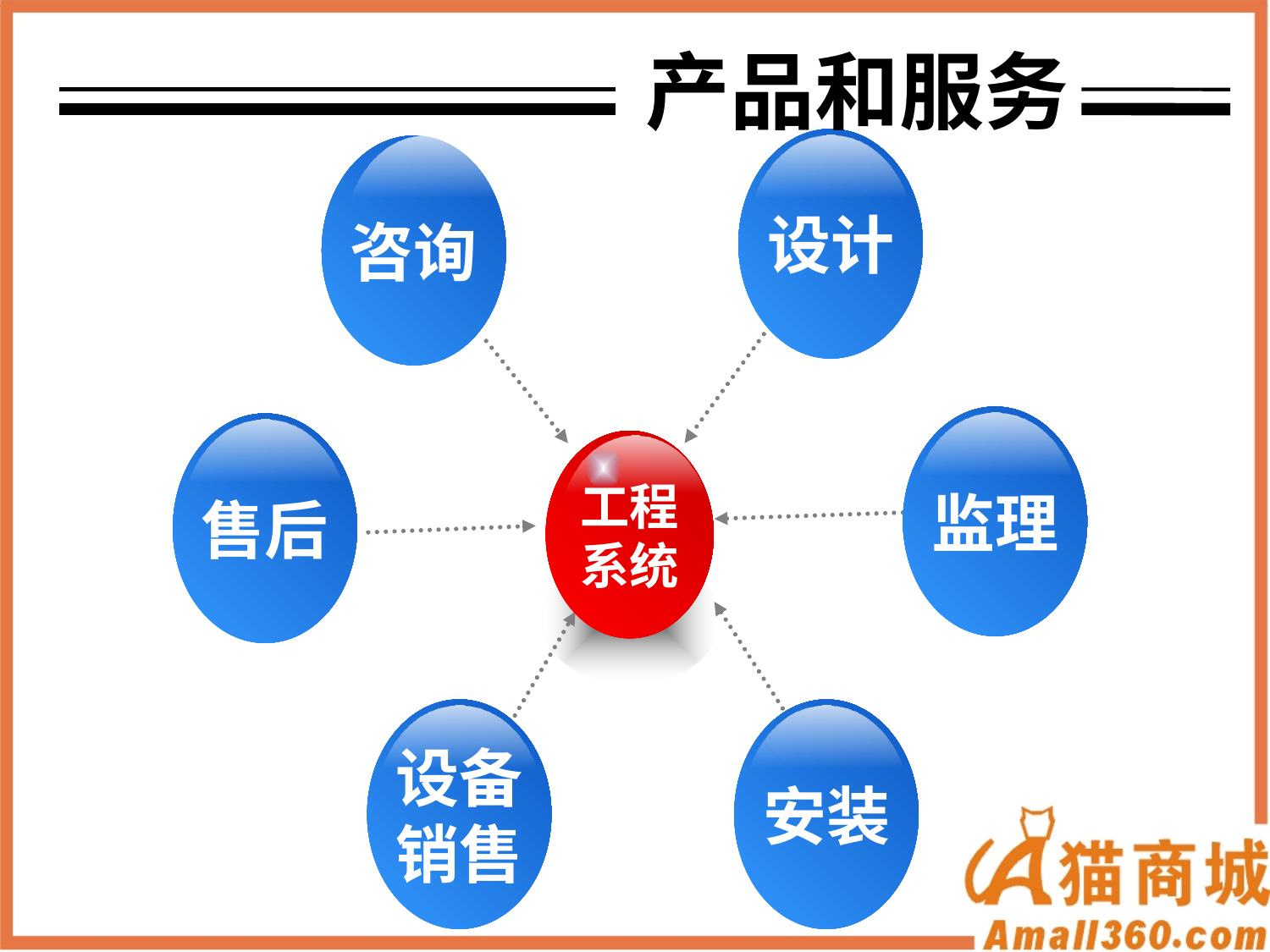

产品和服务
设计

咨询

监理

售后

工程
系统

设备
销售

安装